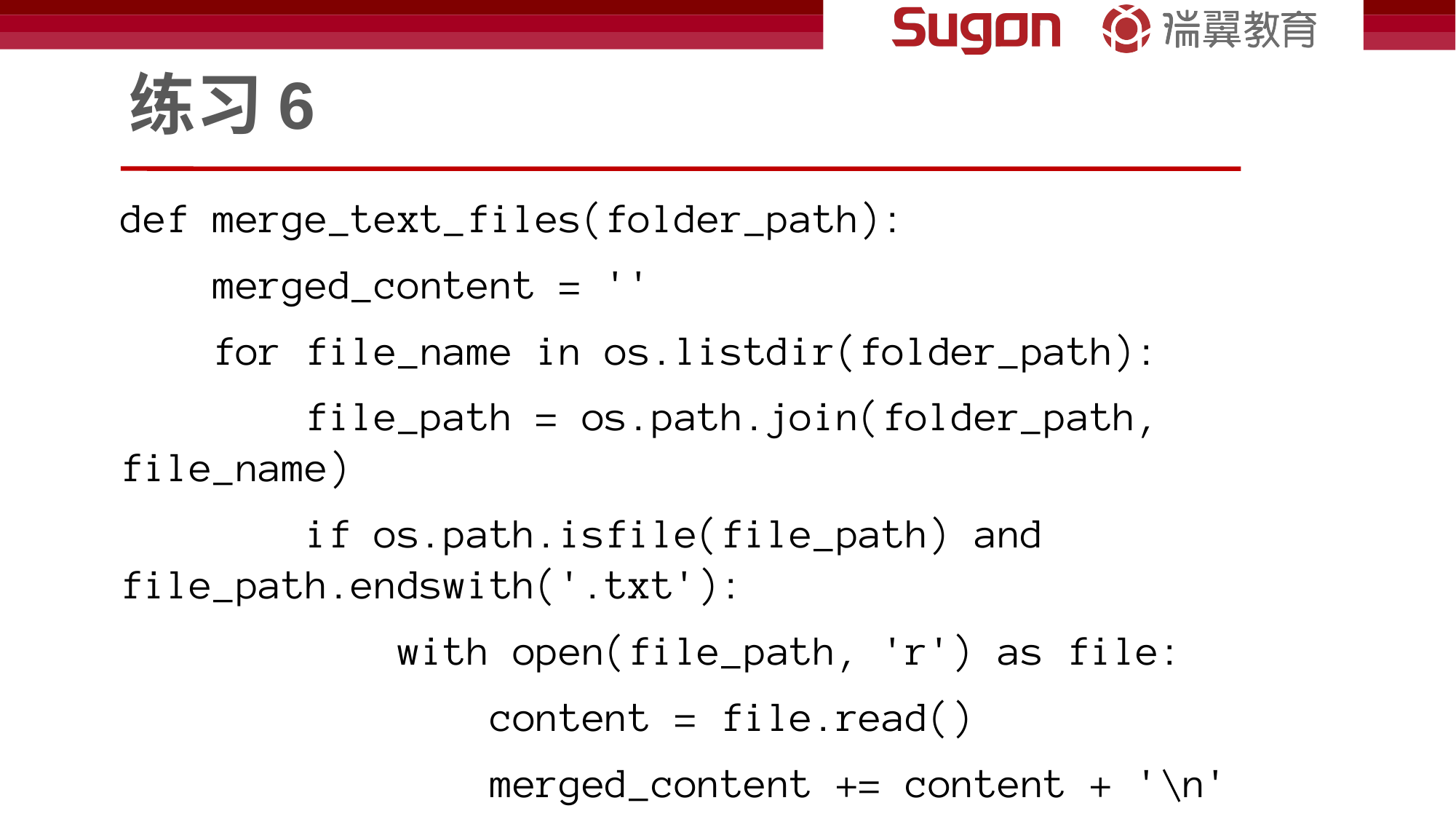

# 练习6
def merge_text_files(folder_path):
    merged_content = ''
    for file_name in os.listdir(folder_path):
        file_path = os.path.join(folder_path, file_name)
        if os.path.isfile(file_path) and file_path.endswith('.txt'):
            with open(file_path, 'r') as file:
                content = file.read()
                merged_content += content + '\n'
    with open('merged.txt', 'w') as merged_file:
        merged_file.write(merged_content)

# 使用示例
merge_text_files('folder_path')